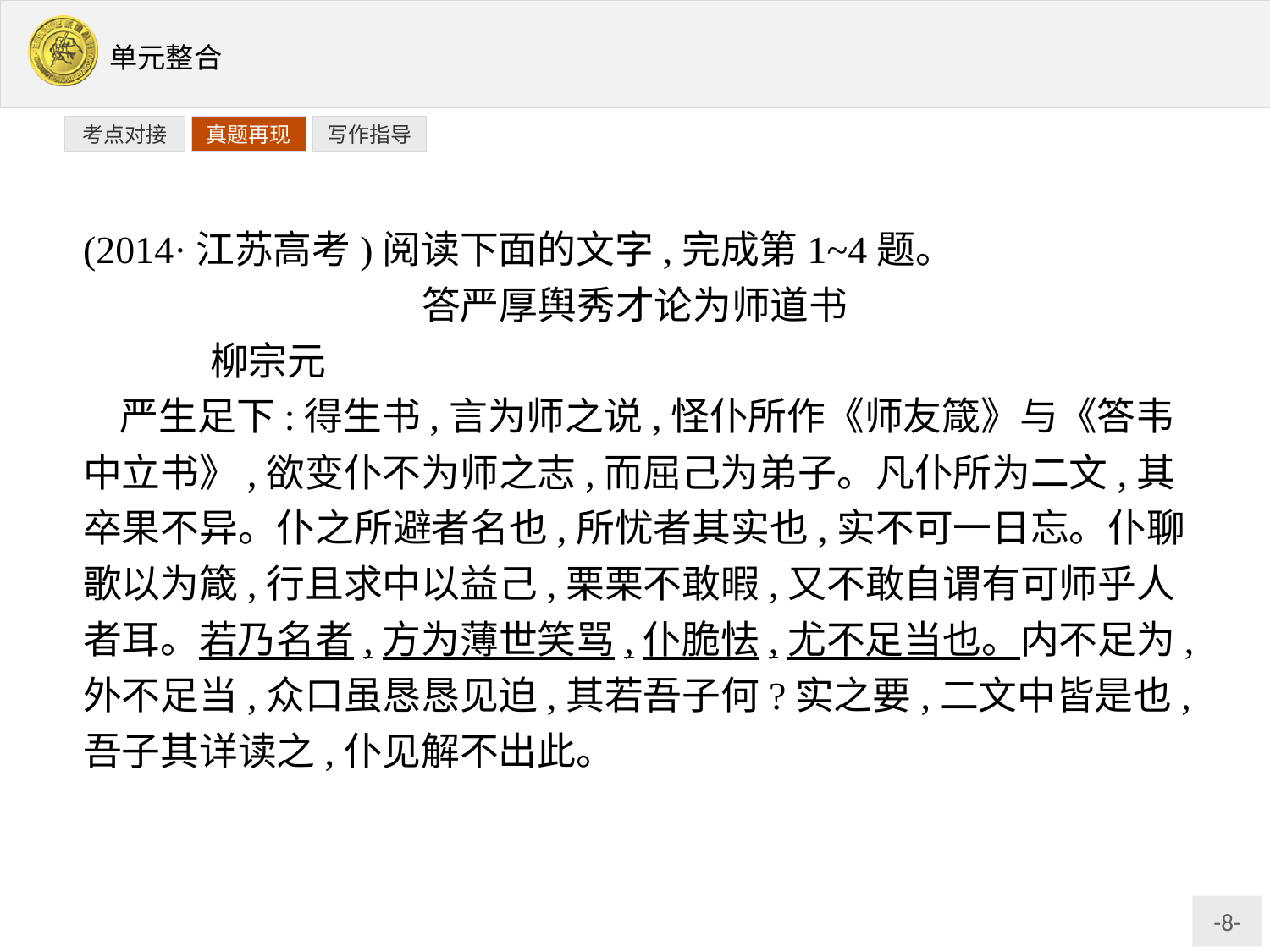

写作指导
考点对接
真题再现
(2014·江苏高考)阅读下面的文字,完成第1~4题。
答严厚舆秀才论为师道书
	柳宗元
严生足下:得生书,言为师之说,怪仆所作《师友箴》与《答韦中立书》,欲变仆不为师之志,而屈己为弟子。凡仆所为二文,其卒果不异。仆之所避者名也,所忧者其实也,实不可一日忘。仆聊歌以为箴,行且求中以益己,栗栗不敢暇,又不敢自谓有可师乎人者耳。若乃名者,方为薄世笑骂,仆脆怯,尤不足当也。内不足为,外不足当,众口虽恳恳见迫,其若吾子何?实之要,二文中皆是也,吾子其详读之,仆见解不出此。